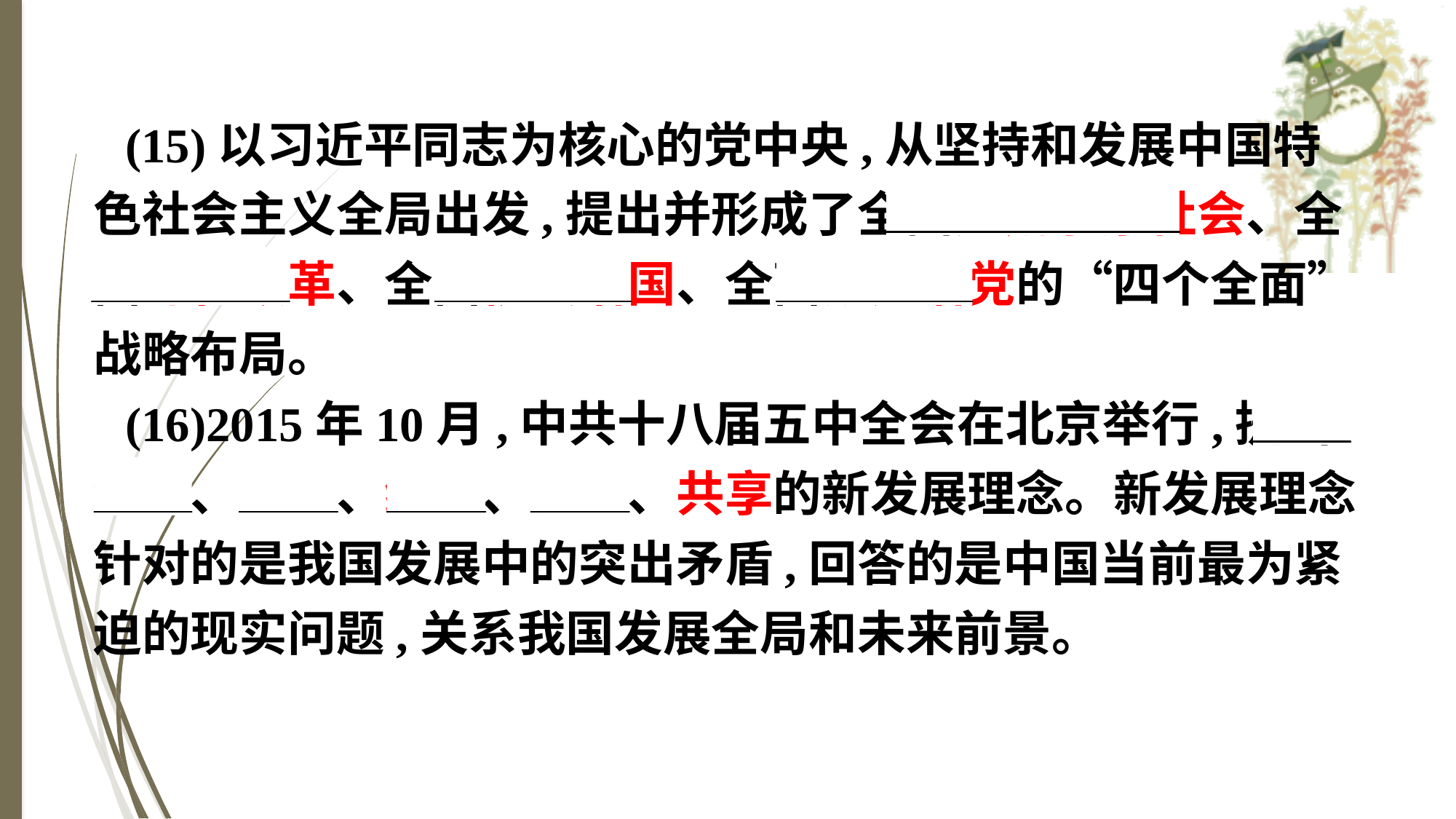

(15)以习近平同志为核心的党中央,从坚持和发展中国特色社会主义全局出发,提出并形成了全面建成小康社会、全面深化改革、全面依法治国、全面从严治党的“四个全面”战略布局。
(16)2015年10月,中共十八届五中全会在北京举行,提出创新、协调、绿色、开放、共享的新发展理念。新发展理念针对的是我国发展中的突出矛盾,回答的是中国当前最为紧迫的现实问题,关系我国发展全局和未来前景。